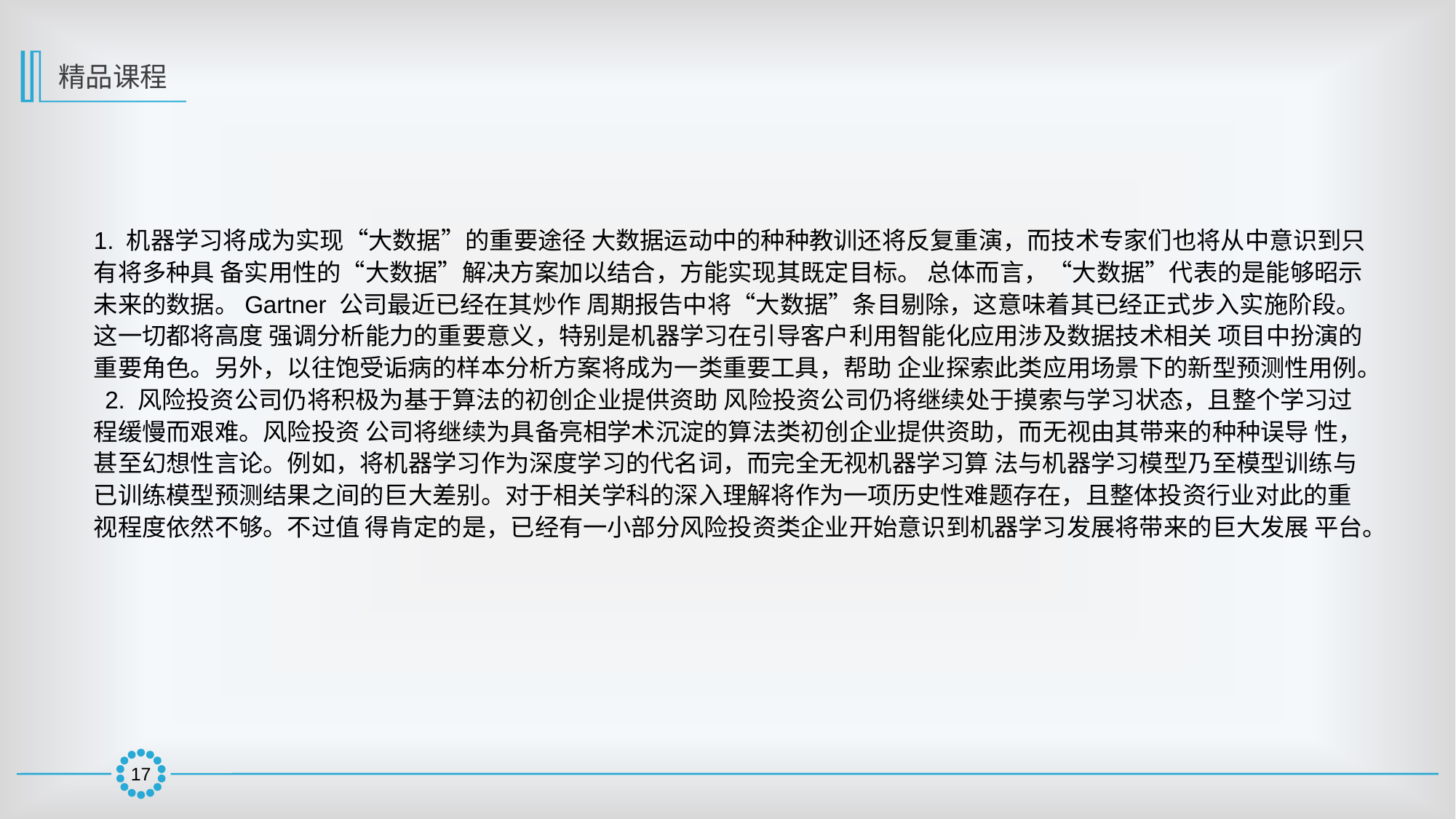

精品课程
1. 机器学习将成为实现“大数据”的重要途径 大数据运动中的种种教训还将反复重演，而技术专家们也将从中意识到只有将多种具 备实用性的“大数据”解决方案加以结合，方能实现其既定目标。 总体而言，“大数据”代表的是能够昭示未来的数据。Gartner 公司最近已经在其炒作 周期报告中将“大数据”条目剔除，这意味着其已经正式步入实施阶段。这一切都将高度 强调分析能力的重要意义，特别是机器学习在引导客户利用智能化应用涉及数据技术相关 项目中扮演的重要角色。另外，以往饱受诟病的样本分析方案将成为一类重要工具，帮助 企业探索此类应用场景下的新型预测性用例。 2. 风险投资公司仍将积极为基于算法的初创企业提供资助 风险投资公司仍将继续处于摸索与学习状态，且整个学习过程缓慢而艰难。风险投资 公司将继续为具备亮相学术沉淀的算法类初创企业提供资助，而无视由其带来的种种误导 性，甚至幻想性言论。例如，将机器学习作为深度学习的代名词，而完全无视机器学习算 法与机器学习模型乃至模型训练与已训练模型预测结果之间的巨大差别。对于相关学科的深入理解将作为一项历史性难题存在，且整体投资行业对此的重视程度依然不够。不过值 得肯定的是，已经有一小部分风险投资类企业开始意识到机器学习发展将带来的巨大发展 平台。

17